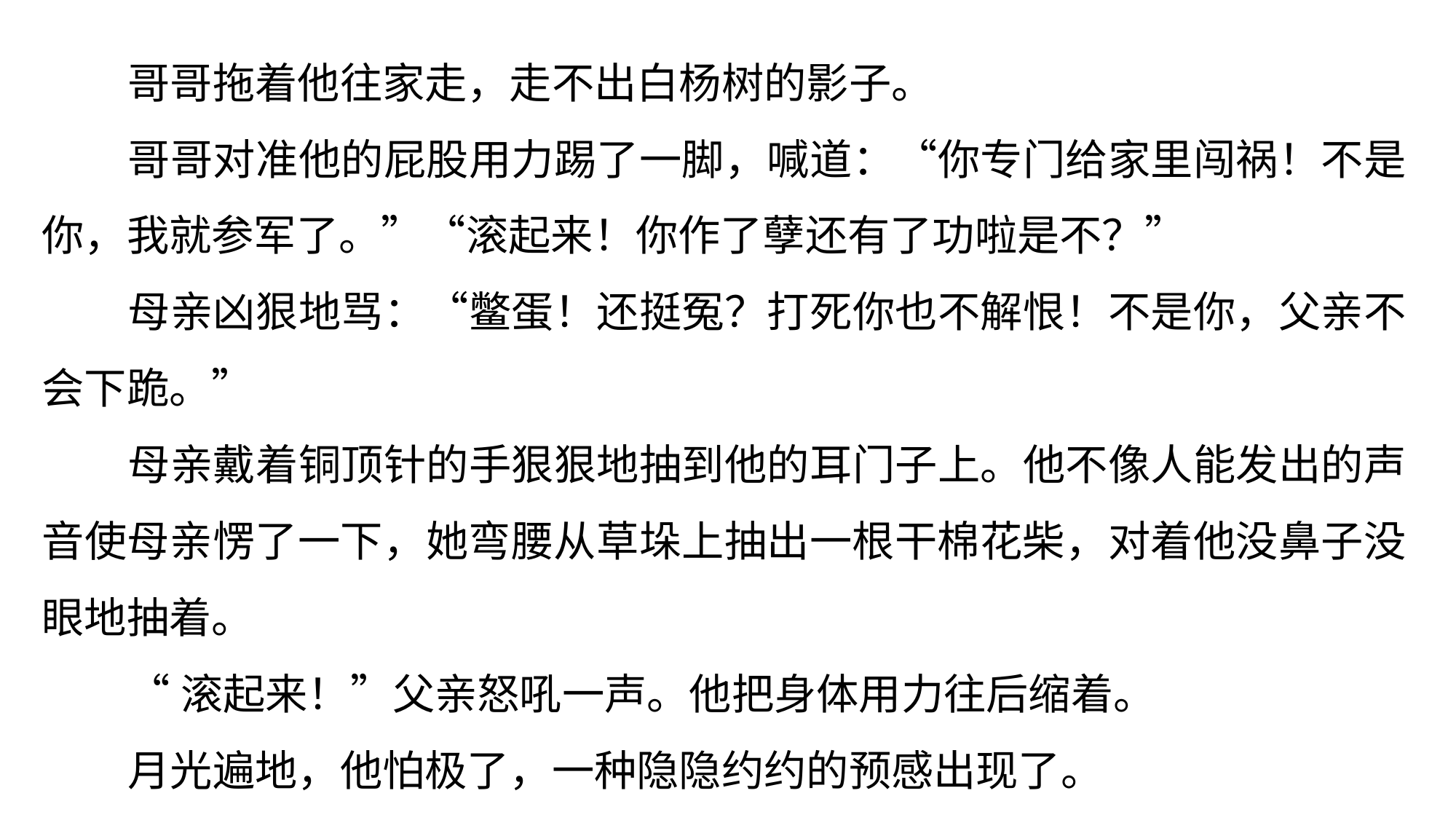

哥哥拖着他往家走，走不出白杨树的影子。
哥哥对准他的屁股用力踢了一脚，喊道：“你专门给家里闯祸！不是你，我就参军了。”“滚起来！你作了孽还有了功啦是不？”
母亲凶狠地骂：“鳖蛋！还挺冤？打死你也不解恨！不是你，父亲不会下跪。”
母亲戴着铜顶针的手狠狠地抽到他的耳门子上。他不像人能发出的声音使母亲愣了一下，她弯腰从草垛上抽出一根干棉花柴，对着他没鼻子没眼地抽着。
“滚起来！”父亲怒吼一声。他把身体用力往后缩着。
月光遍地，他怕极了，一种隐隐约约的预感出现了。